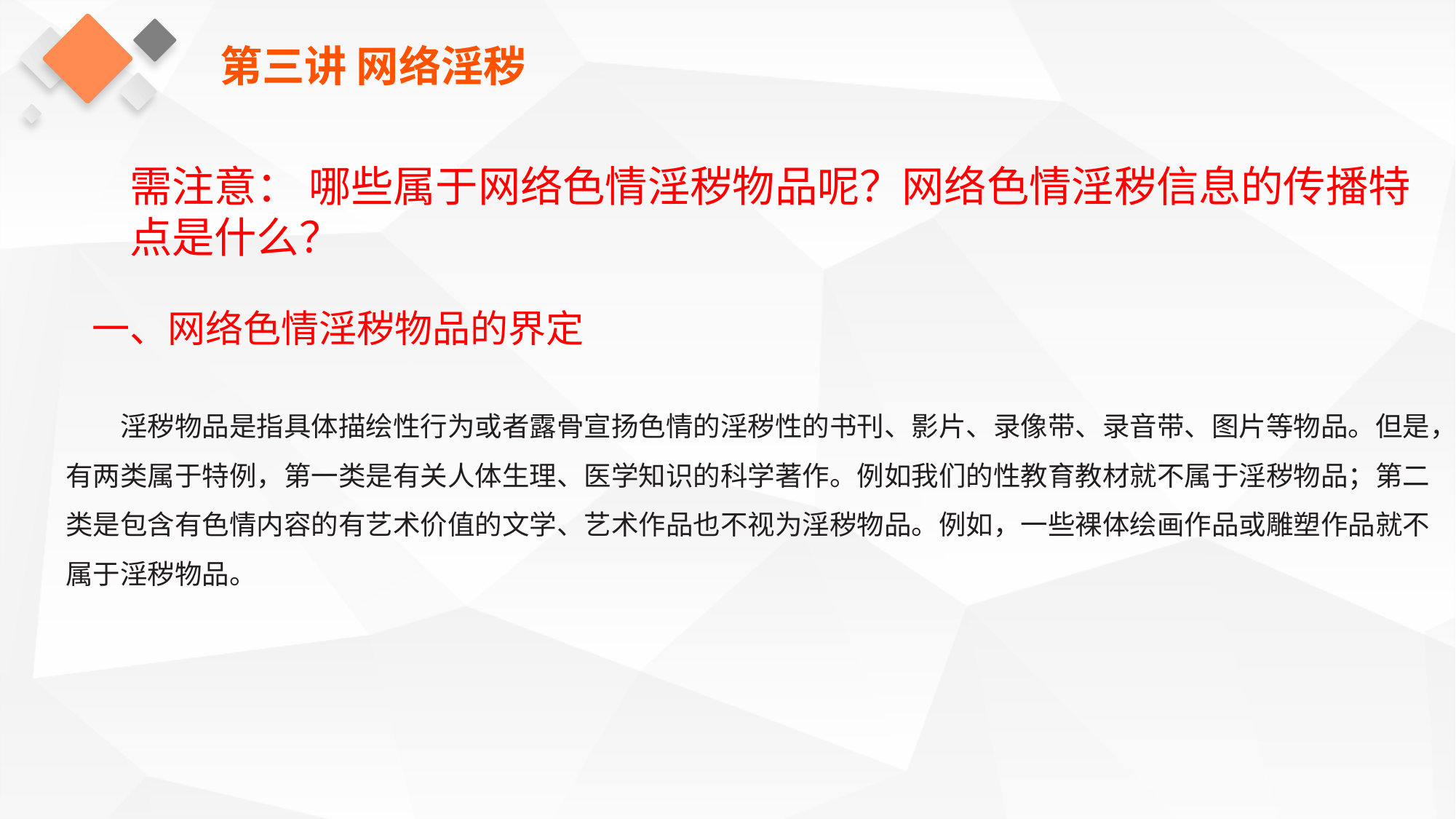

第三讲 网络淫秽
需注意： 哪些属于网络色情淫秽物品呢？网络色情淫秽信息的传播特点是什么？
一、网络色情淫秽物品的界定
淫秽物品是指具体描绘性行为或者露骨宣扬色情的淫秽性的书刊、影片、录像带、录音带、图片等物品。但是，有两类属于特例，第一类是有关人体生理、医学知识的科学著作。例如我们的性教育教材就不属于淫秽物品；第二类是包含有色情内容的有艺术价值的文学、艺术作品也不视为淫秽物品。例如，一些裸体绘画作品或雕塑作品就不属于淫秽物品。